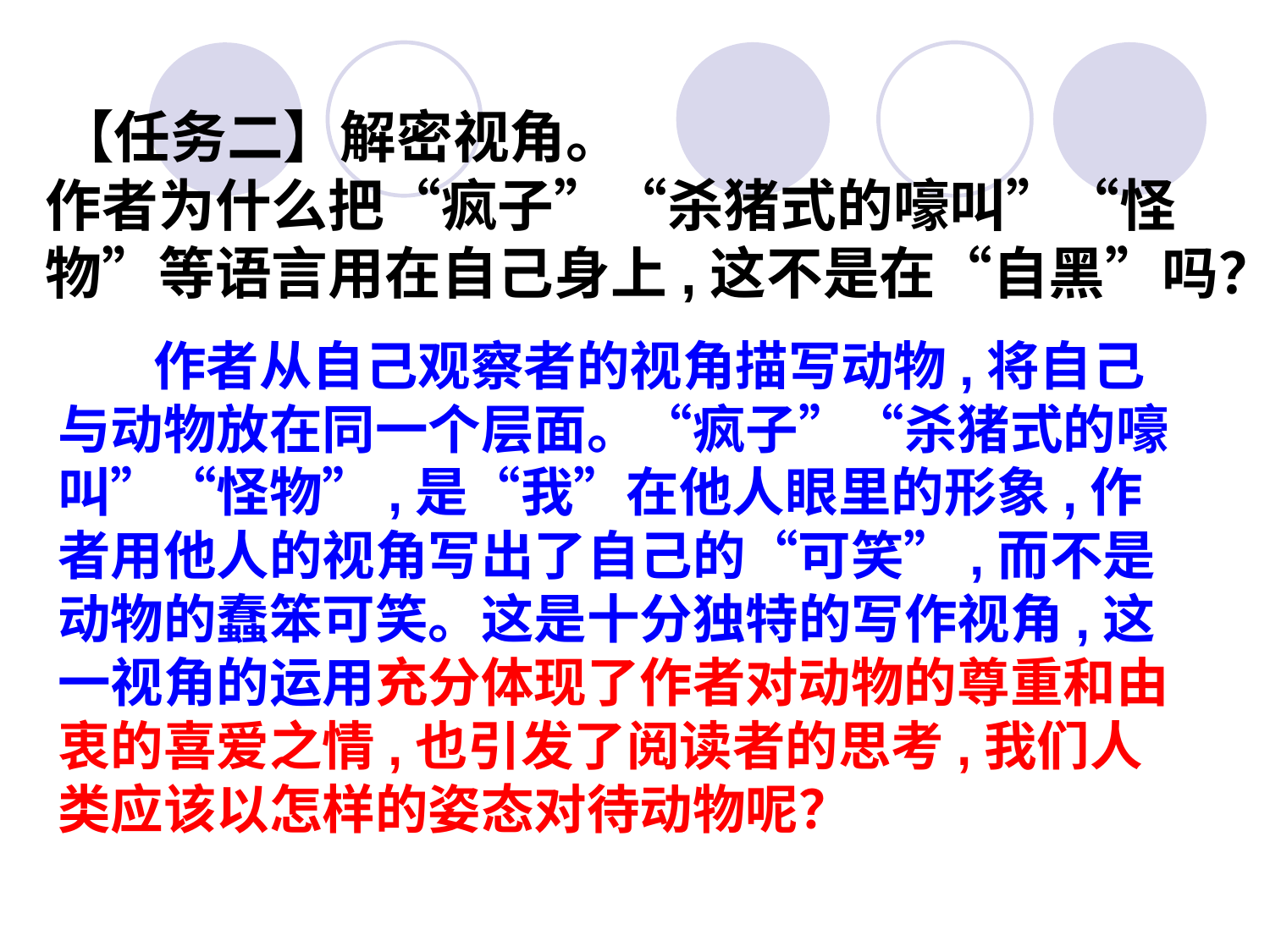

【任务二】解密视角。
作者为什么把“疯子”“杀猪式的嚎叫”“怪物”等语言用在自己身上,这不是在“自黑”吗？
       作者从自己观察者的视角描写动物,将自己与动物放在同一个层面。“疯子”“杀猪式的嚎叫”“怪物”,是“我”在他人眼里的形象,作者用他人的视角写出了自己的“可笑”,而不是动物的蠢笨可笑。这是十分独特的写作视角,这一视角的运用充分体现了作者对动物的尊重和由衷的喜爱之情,也引发了阅读者的思考,我们人类应该以怎样的姿态对待动物呢？